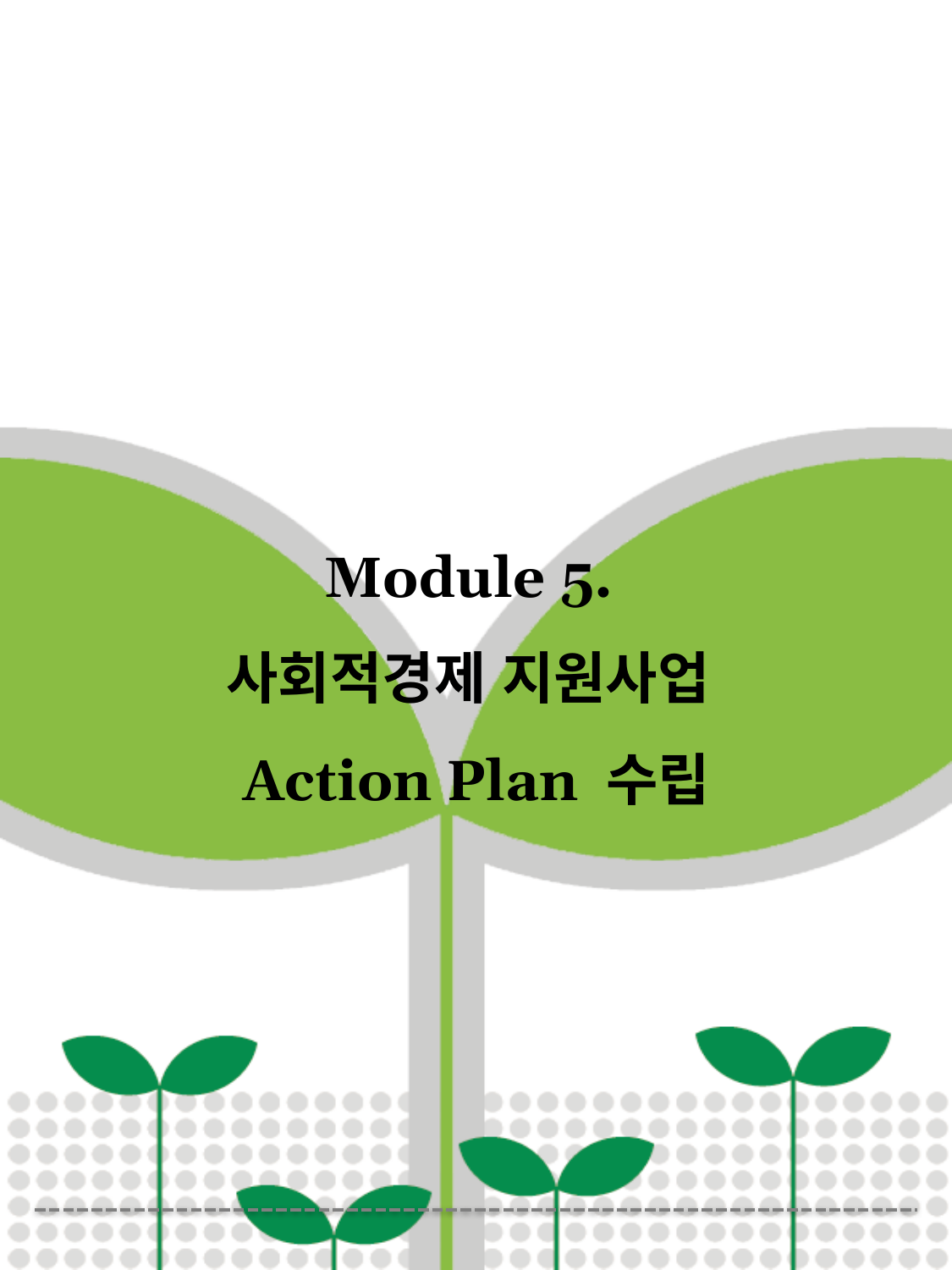

# Module 5. 사회적경제 지원사업 Action Plan 수립